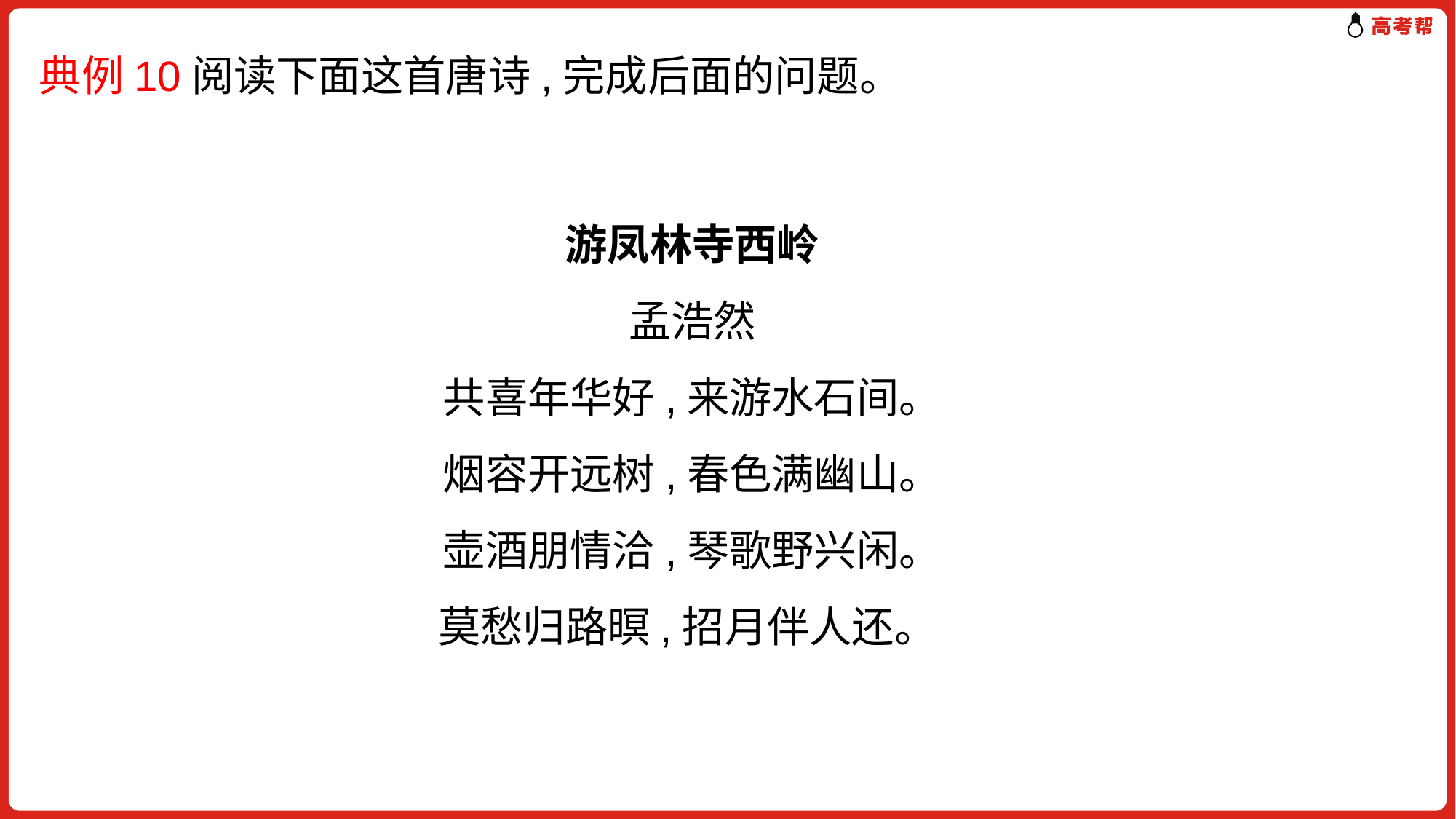

典例10阅读下面这首唐诗,完成后面的问题。
游凤林寺西岭
孟浩然
共喜年华好,来游水石间。
烟容开远树,春色满幽山。
壶酒朋情洽,琴歌野兴闲。
莫愁归路暝,招月伴人还。